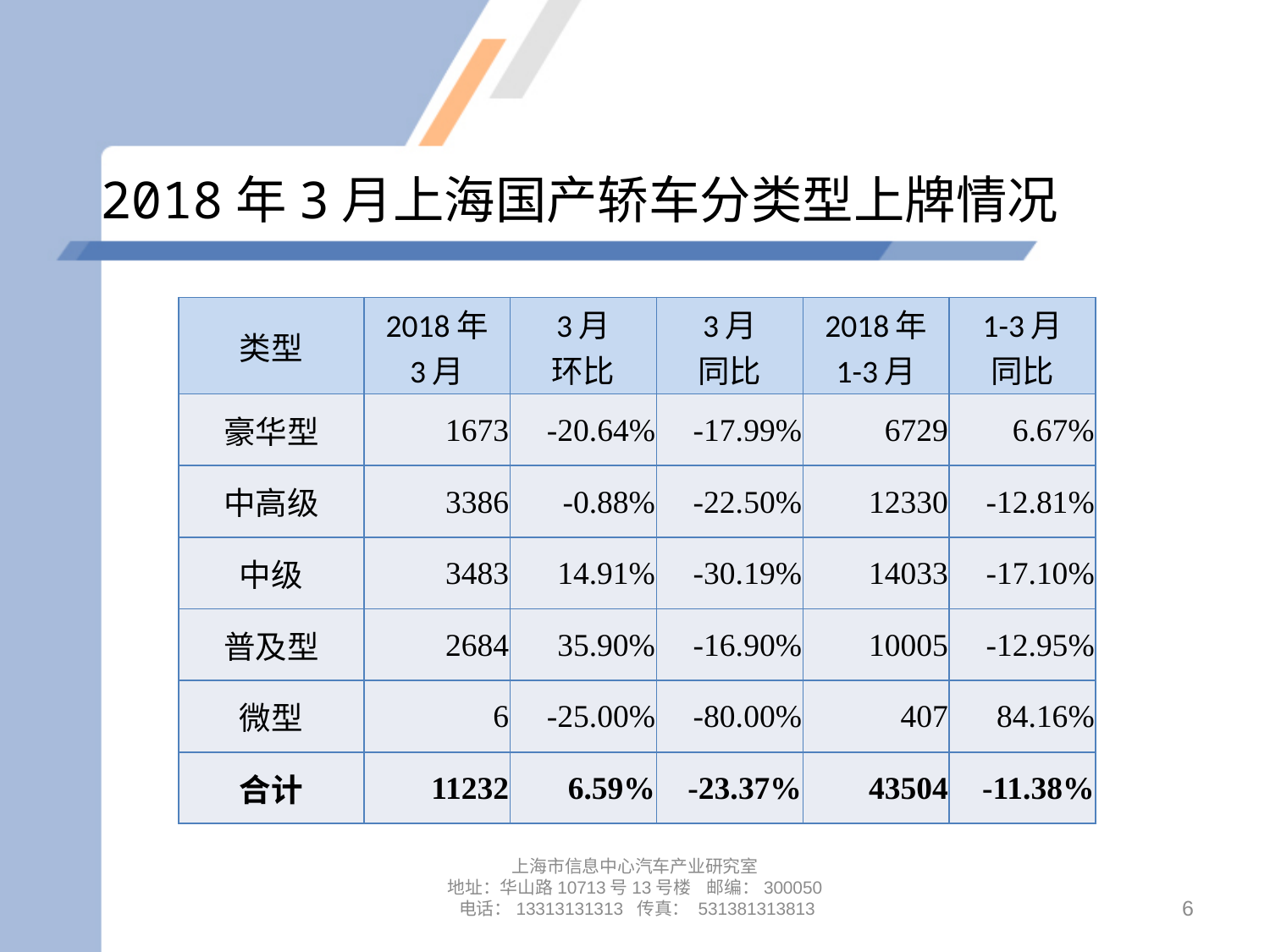

# 2018年3月上海国产轿车分类型上牌情况
| 类型 | 2018年 3月 | 3月 环比 | 3月 同比 | 2018年 1-3月 | 1-3月 同比 |
| --- | --- | --- | --- | --- | --- |
| 豪华型 | 1673 | -20.64% | -17.99% | 6729 | 6.67% |
| 中高级 | 3386 | -0.88% | -22.50% | 12330 | -12.81% |
| 中级 | 3483 | 14.91% | -30.19% | 14033 | -17.10% |
| 普及型 | 2684 | 35.90% | -16.90% | 10005 | -12.95% |
| 微型 | 6 | -25.00% | -80.00% | 407 | 84.16% |
| 合计 | 11232 | 6.59% | -23.37% | 43504 | -11.38% |
上海市信息中心汽车产业研究室
地址：华山路10713号13号楼    邮编：300050  电话：13313131313  传真： 531381313813

6